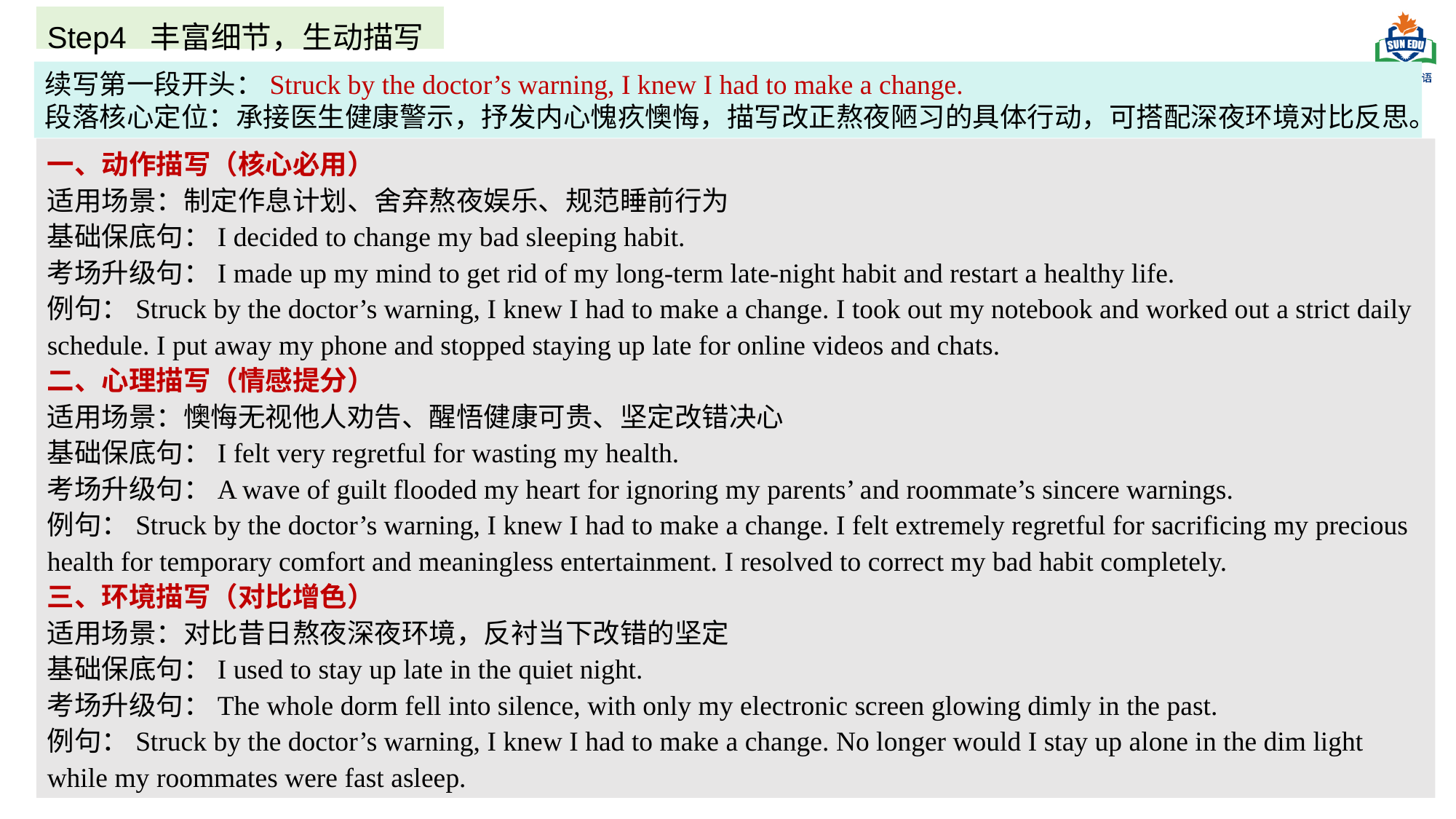

Step4  丰富细节，生动描写
续写第一段开头：Struck by the doctor’s warning, I knew I had to make a change.
段落核心定位：承接医生健康警示，抒发内心愧疚懊悔，描写改正熬夜陋习的具体行动，可搭配深夜环境对比反思。
一、动作描写（核心必用）
适用场景：制定作息计划、舍弃熬夜娱乐、规范睡前行为
基础保底句：I decided to change my bad sleeping habit.
考场升级句：I made up my mind to get rid of my long-term late-night habit and restart a healthy life.
例句：Struck by the doctor’s warning, I knew I had to make a change. I took out my notebook and worked out a strict daily schedule. I put away my phone and stopped staying up late for online videos and chats.
二、心理描写（情感提分）
适用场景：懊悔无视他人劝告、醒悟健康可贵、坚定改错决心
基础保底句：I felt very regretful for wasting my health.
考场升级句：A wave of guilt flooded my heart for ignoring my parents’ and roommate’s sincere warnings.
例句：Struck by the doctor’s warning, I knew I had to make a change. I felt extremely regretful for sacrificing my precious health for temporary comfort and meaningless entertainment. I resolved to correct my bad habit completely.
三、环境描写（对比增色）
适用场景：对比昔日熬夜深夜环境，反衬当下改错的坚定
基础保底句：I used to stay up late in the quiet night.
考场升级句：The whole dorm fell into silence, with only my electronic screen glowing dimly in the past.
例句：Struck by the doctor’s warning, I knew I had to make a change. No longer would I stay up alone in the dim light while my roommates were fast asleep.